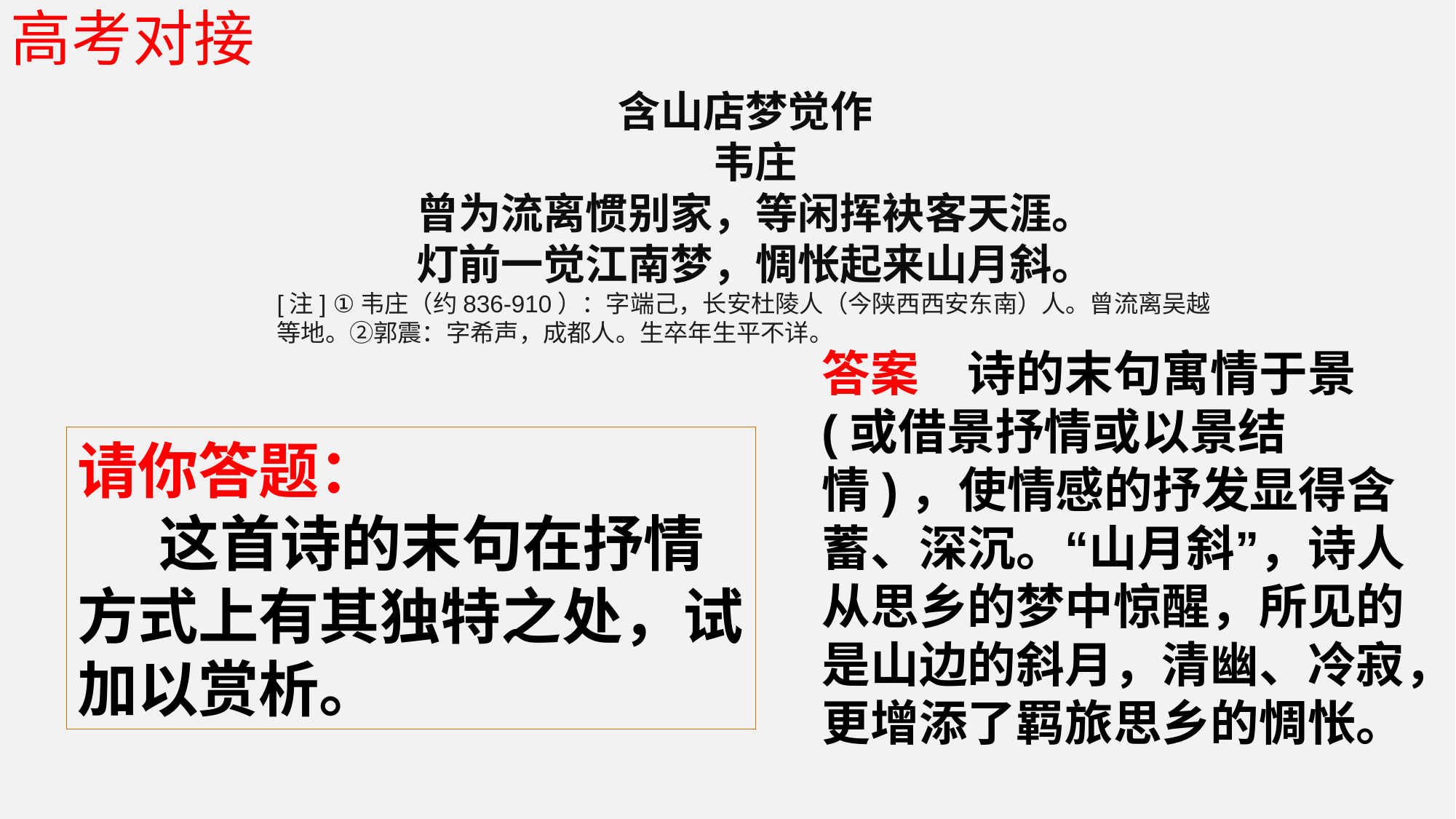

高考对接
含山店梦觉作
韦庄
曾为流离惯别家，等闲挥袂客天涯。
灯前一觉江南梦，惆怅起来山月斜。
[注] ①韦庄（约836-910）：字端己，长安杜陵人（今陕西西安东南）人。曾流离吴越等地。②郭震：字希声，成都人。生卒年生平不详。
答案　诗的末句寓情于景(或借景抒情或以景结情)，使情感的抒发显得含蓄、深沉。“山月斜”，诗人从思乡的梦中惊醒，所见的是山边的斜月，清幽、冷寂，更增添了羁旅思乡的惆怅。
请你答题：
    这首诗的末句在抒情方式上有其独特之处，试加以赏析。